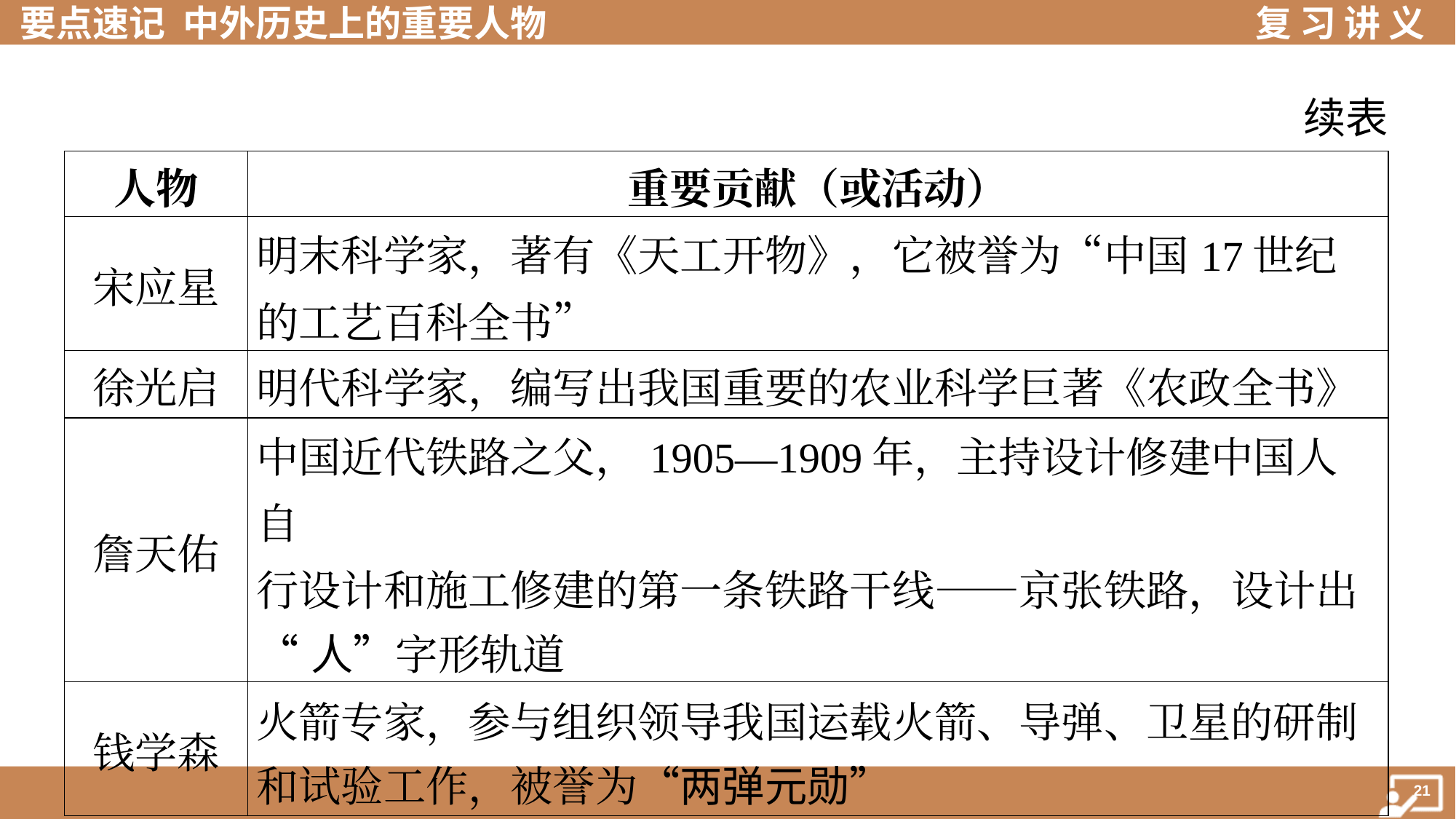

续表
| 人物 | 重要贡献（或活动） |
| --- | --- |
| 宋应星 | 明末科学家，著有《天工开物》，它被誉为“中国17世纪的工艺百科全书” |
| 徐光启 | 明代科学家，编写出我国重要的农业科学巨著《农政全书》 |
| 詹天佑 | 中国近代铁路之父，1905—1909年，主持设计修建中国人自 行设计和施工修建的第一条铁路干线——京张铁路，设计出 “人”字形轨道 |
| 钱学森 | 火箭专家，参与组织领导我国运载火箭、导弹、卫星的研制 和试验工作，被誉为“两弹元勋” |